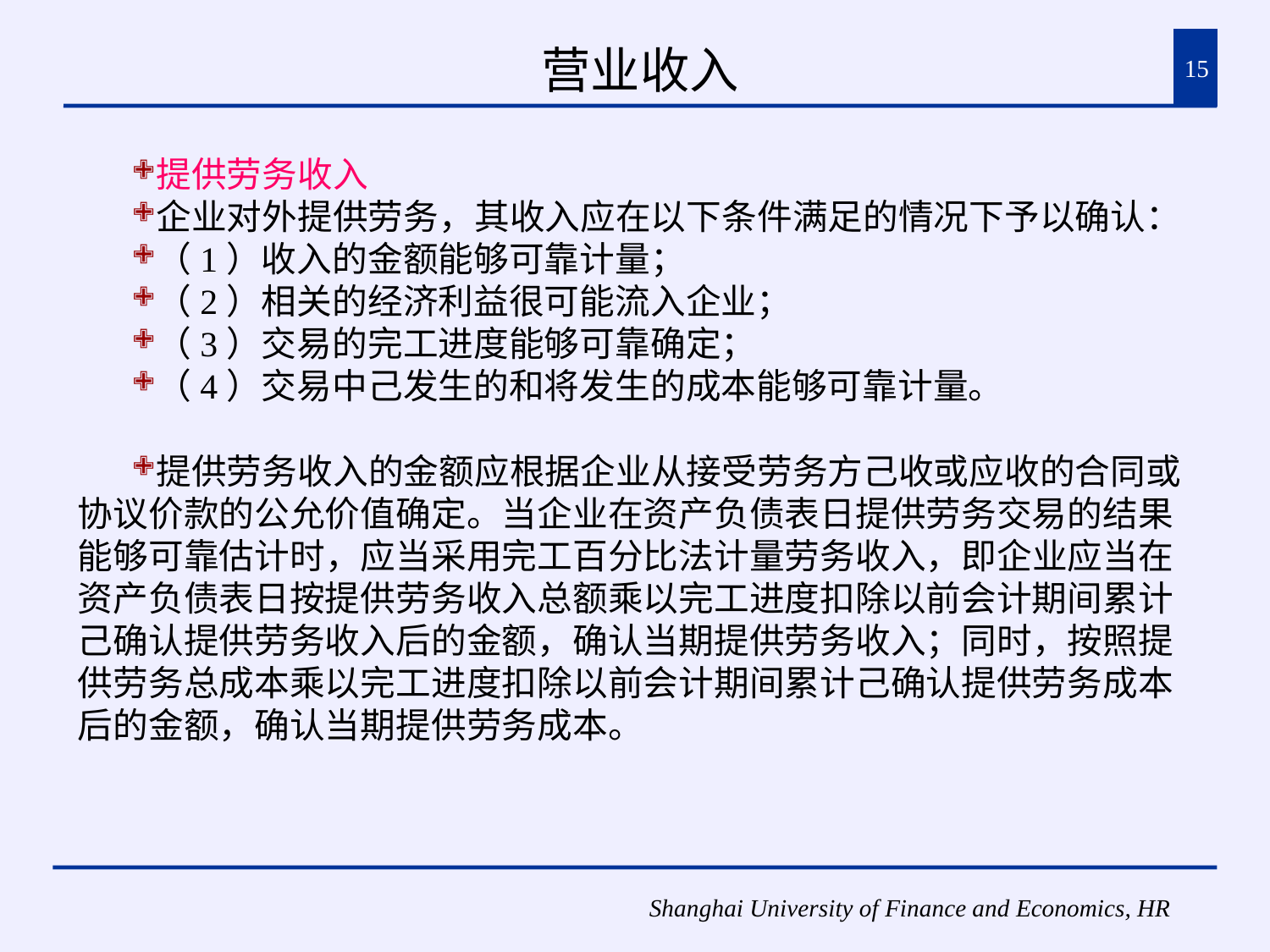

# 营业收入
15
提供劳务收入
企业对外提供劳务，其收入应在以下条件满足的情况下予以确认：
（1）收入的金额能够可靠计量；
（2）相关的经济利益很可能流入企业；
（3）交易的完工进度能够可靠确定；
（4）交易中己发生的和将发生的成本能够可靠计量。

提供劳务收入的金额应根据企业从接受劳务方己收或应收的合同或协议价款的公允价值确定。当企业在资产负债表日提供劳务交易的结果能够可靠估计时，应当采用完工百分比法计量劳务收入，即企业应当在资产负债表日按提供劳务收入总额乘以完工进度扣除以前会计期间累计己确认提供劳务收入后的金额，确认当期提供劳务收入；同时，按照提供劳务总成本乘以完工进度扣除以前会计期间累计己确认提供劳务成本后的金额，确认当期提供劳务成本。